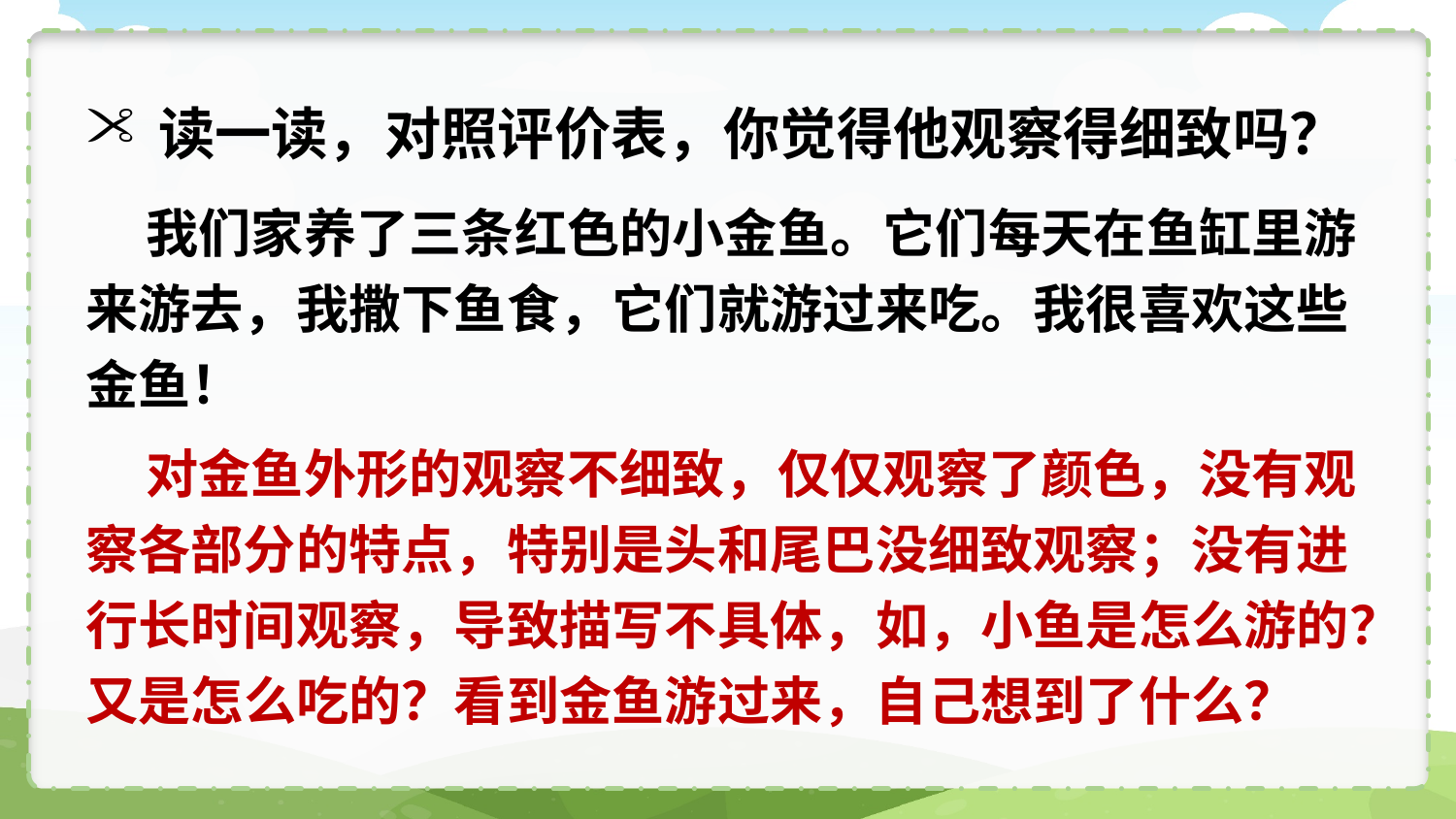

读一读，对照评价表，你觉得他观察得细致吗？
    我们家养了三条红色的小金鱼。它们每天在鱼缸里游来游去，我撒下鱼食，它们就游过来吃。我很喜欢这些金鱼！
    对金鱼外形的观察不细致，仅仅观察了颜色，没有观察各部分的特点，特别是头和尾巴没细致观察；没有进行长时间观察，导致描写不具体，如，小鱼是怎么游的？又是怎么吃的？看到金鱼游过来，自己想到了什么？